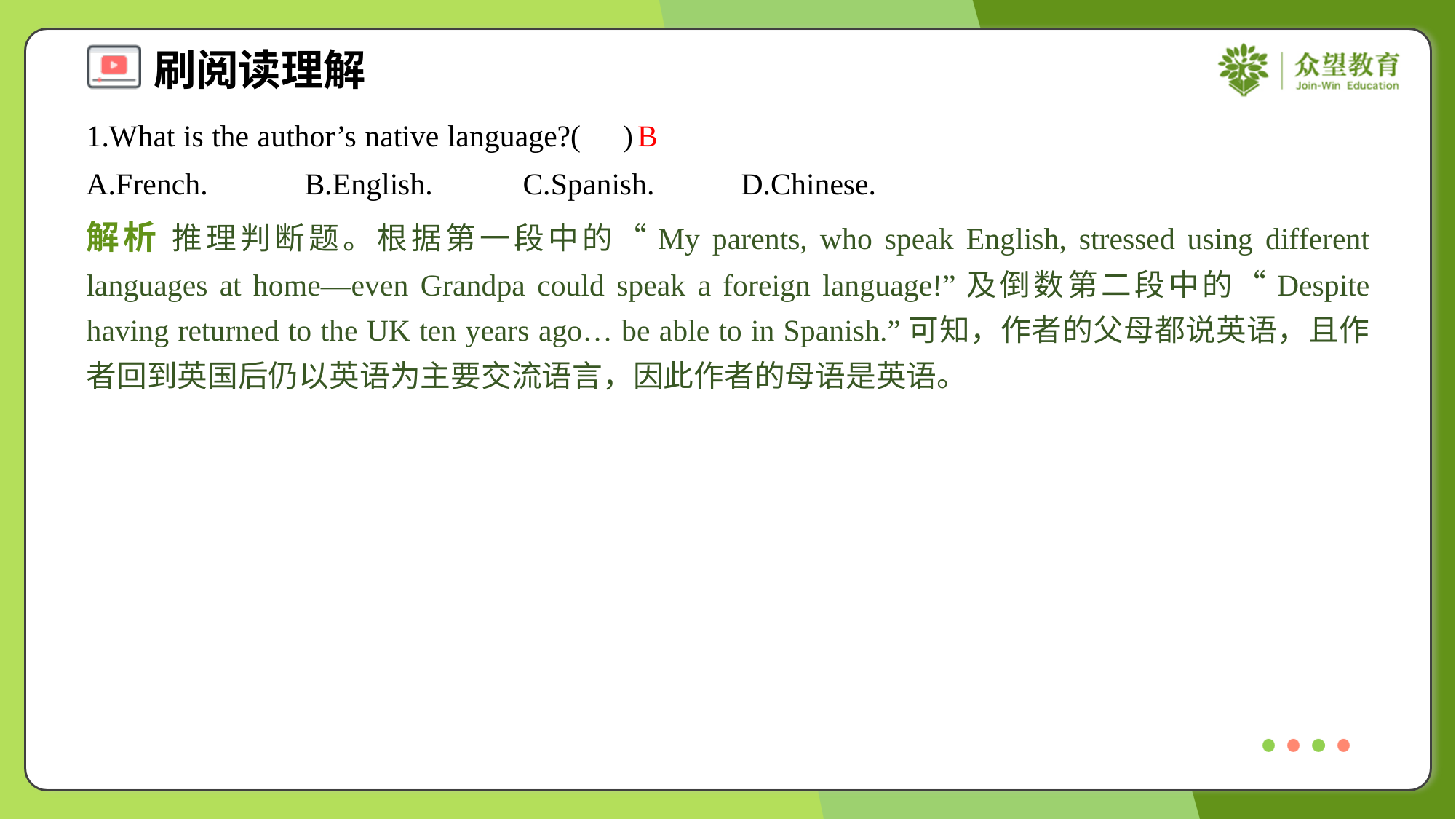

1.What is the author’s native language?(     )
B
A.French.	B.English.	C.Spanish.	D.Chinese.
解析 推理判断题。根据第一段中的“My parents, who speak English, stressed using different languages at home—even Grandpa could speak a foreign language!”及倒数第二段中的“Despite having returned to the UK ten years ago… be able to in Spanish.”可知，作者的父母都说英语，且作者回到英国后仍以英语为主要交流语言，因此作者的母语是英语。